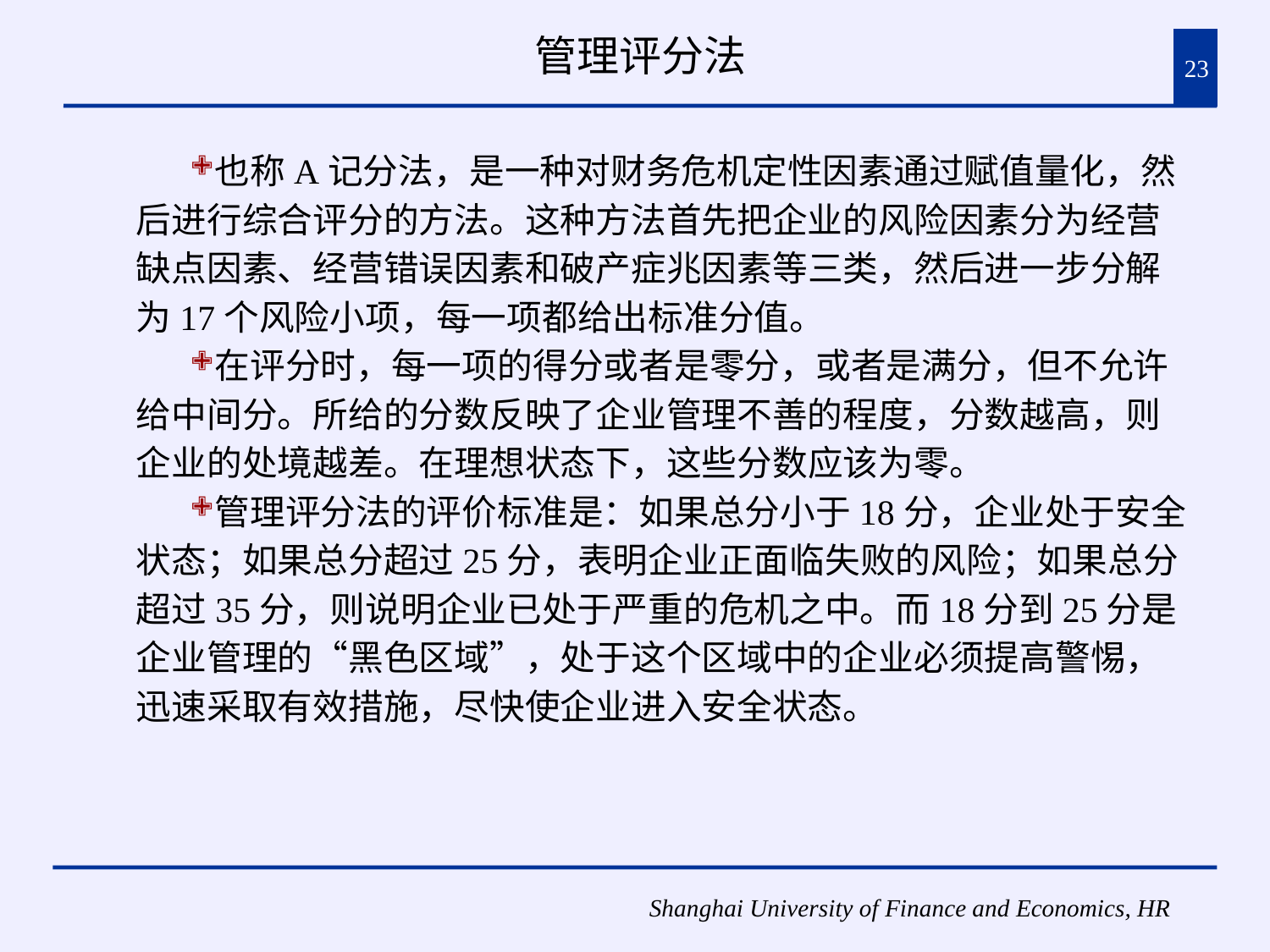

# 管理评分法
23
也称A记分法，是一种对财务危机定性因素通过赋值量化，然后进行综合评分的方法。这种方法首先把企业的风险因素分为经营缺点因素、经营错误因素和破产症兆因素等三类，然后进一步分解为17个风险小项，每一项都给出标准分值。
在评分时，每一项的得分或者是零分，或者是满分，但不允许给中间分。所给的分数反映了企业管理不善的程度，分数越高，则企业的处境越差。在理想状态下，这些分数应该为零。
管理评分法的评价标准是：如果总分小于18分，企业处于安全状态；如果总分超过25分，表明企业正面临失败的风险；如果总分超过35分，则说明企业已处于严重的危机之中。而18分到25分是企业管理的“黑色区域”，处于这个区域中的企业必须提高警惕，迅速采取有效措施，尽快使企业进入安全状态。